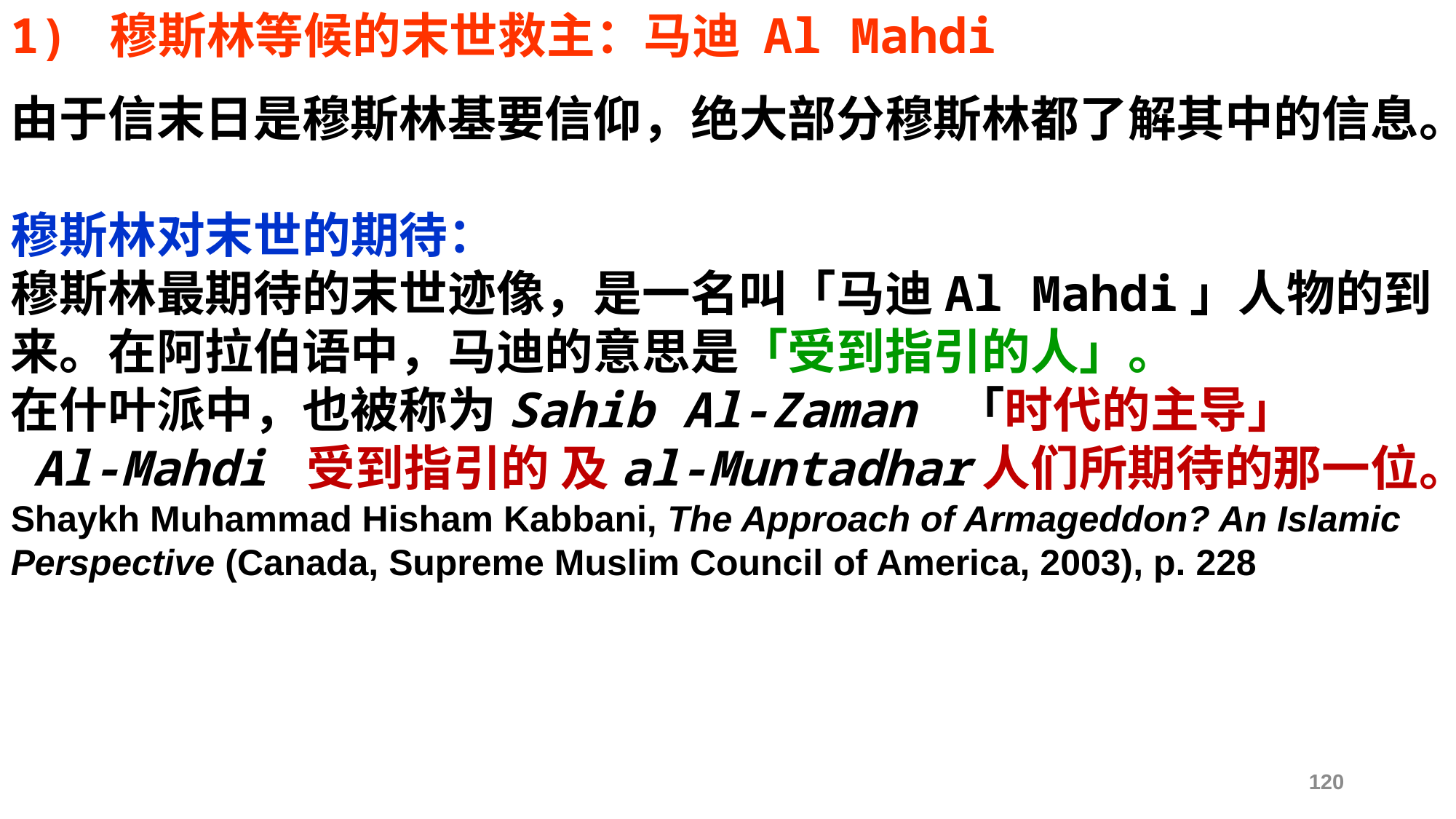

1) 穆斯林等候的末世救主：马迪 Al Mahdi
由于信末日是穆斯林基要信仰，绝大部分穆斯林都了解其中的信息。

穆斯林对末世的期待：
穆斯林最期待的末世迹像，是一名叫「马迪Al Mahdi」人物的到来。在阿拉伯语中，马迪的意思是「受到指引的人」。
在什叶派中，也被称为Sahib Al-Zaman 「时代的主导」               Al-Mahdi 受到指引的 及al-Muntadhar人们所期待的那一位。Shaykh Muhammad Hisham Kabbani, The Approach of Armageddon? An Islamic Perspective (Canada, Supreme Muslim Council of America, 2003), p. 228
120